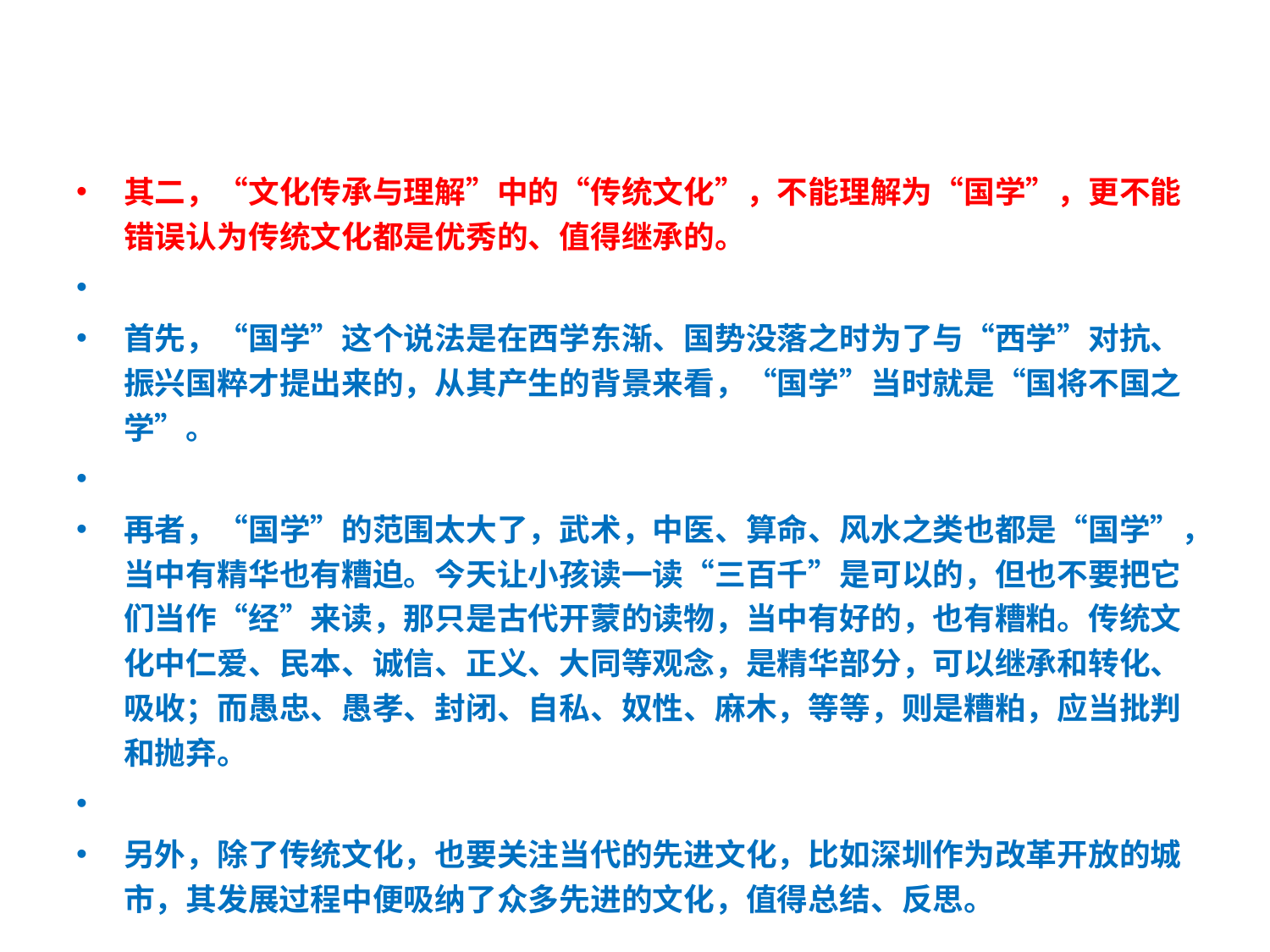

#
其二，“文化传承与理解”中的“传统文化”，不能理解为“国学”，更不能错误认为传统文化都是优秀的、值得继承的。

首先，“国学”这个说法是在西学东渐、国势没落之时为了与“西学”对抗、振兴国粹才提出来的，从其产生的背景来看，“国学”当时就是“国将不国之学”。

再者，“国学”的范围太大了，武术，中医、算命、风水之类也都是“国学”，当中有精华也有糟迫。今天让小孩读一读“三百千”是可以的，但也不要把它们当作“经”来读，那只是古代开蒙的读物，当中有好的，也有糟粕。传统文化中仁爱、民本、诚信、正义、大同等观念，是精华部分，可以继承和转化、吸收；而愚忠、愚孝、封闭、自私、奴性、麻木，等等，则是糟粕，应当批判和抛弃。

另外，除了传统文化，也要关注当代的先进文化，比如深圳作为改革开放的城市，其发展过程中便吸纳了众多先进的文化，值得总结、反思。